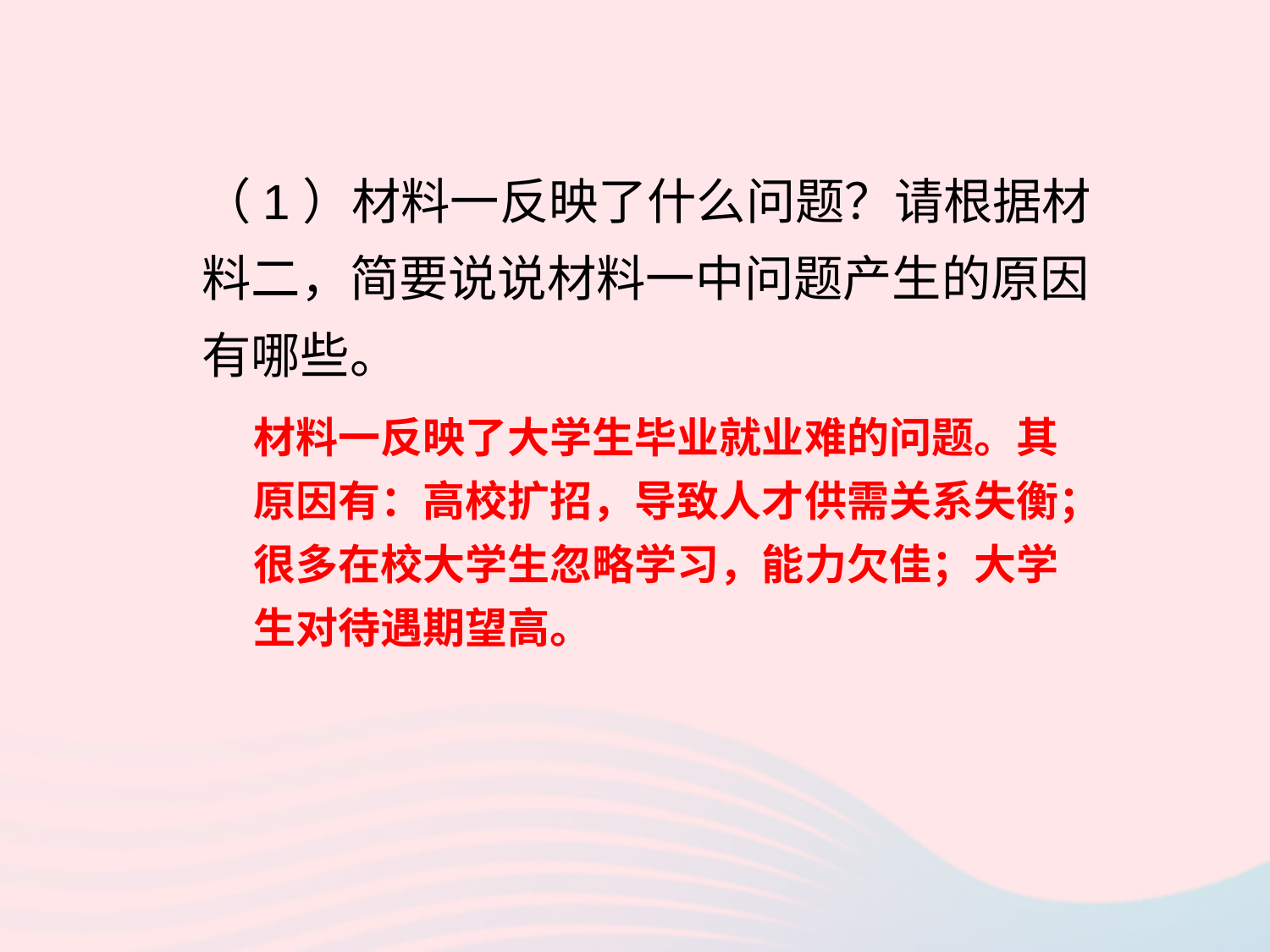

（1）材料一反映了什么问题？请根据材料二，简要说说材料一中问题产生的原因有哪些。
材料一反映了大学生毕业就业难的问题。其原因有：高校扩招，导致人才供需关系失衡；很多在校大学生忽略学习，能力欠佳；大学生对待遇期望高。